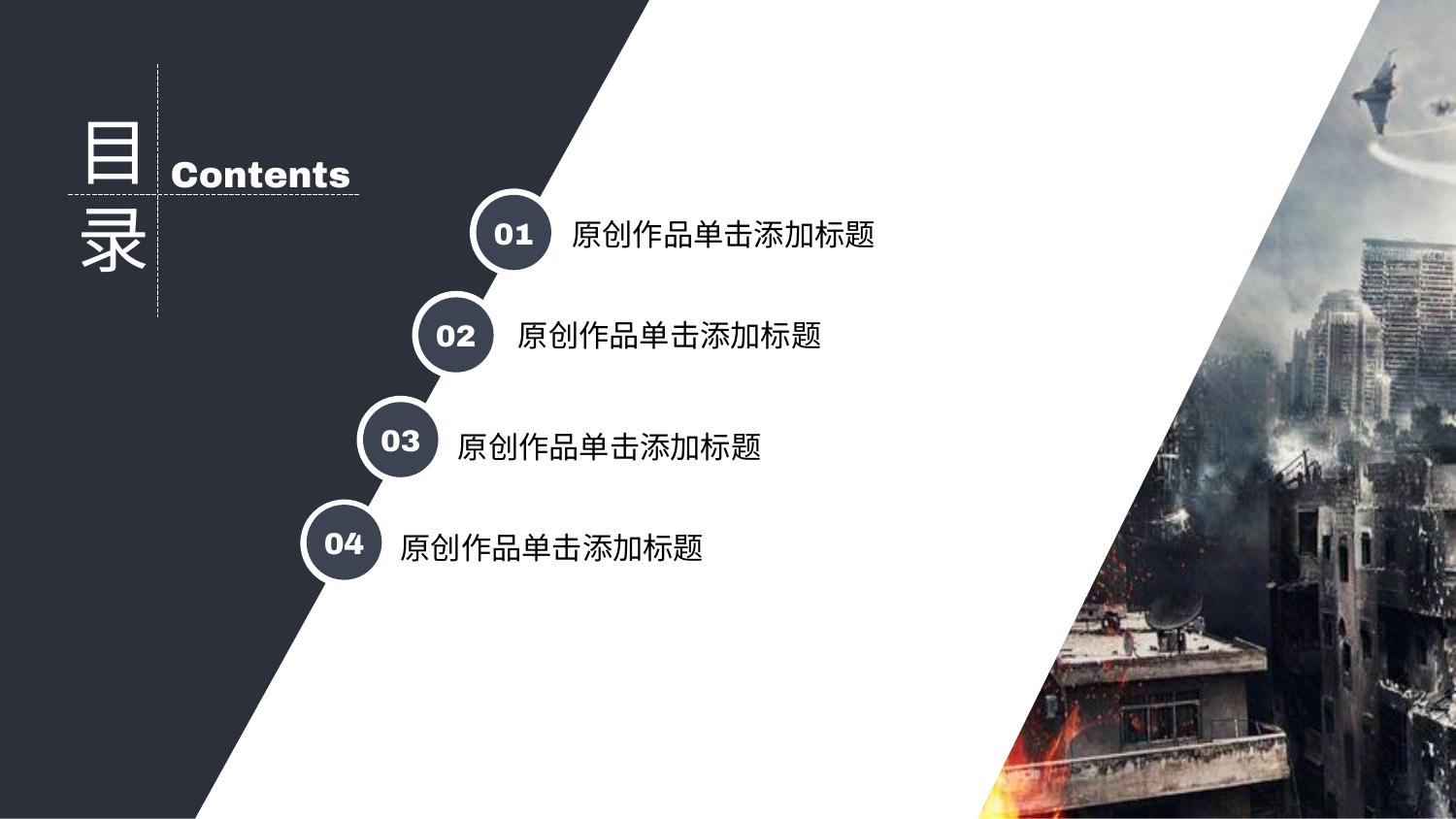

目录
Contents

原创作品单击添加标题
01

原创作品单击添加标题
02

03
原创作品单击添加标题

04
原创作品单击添加标题